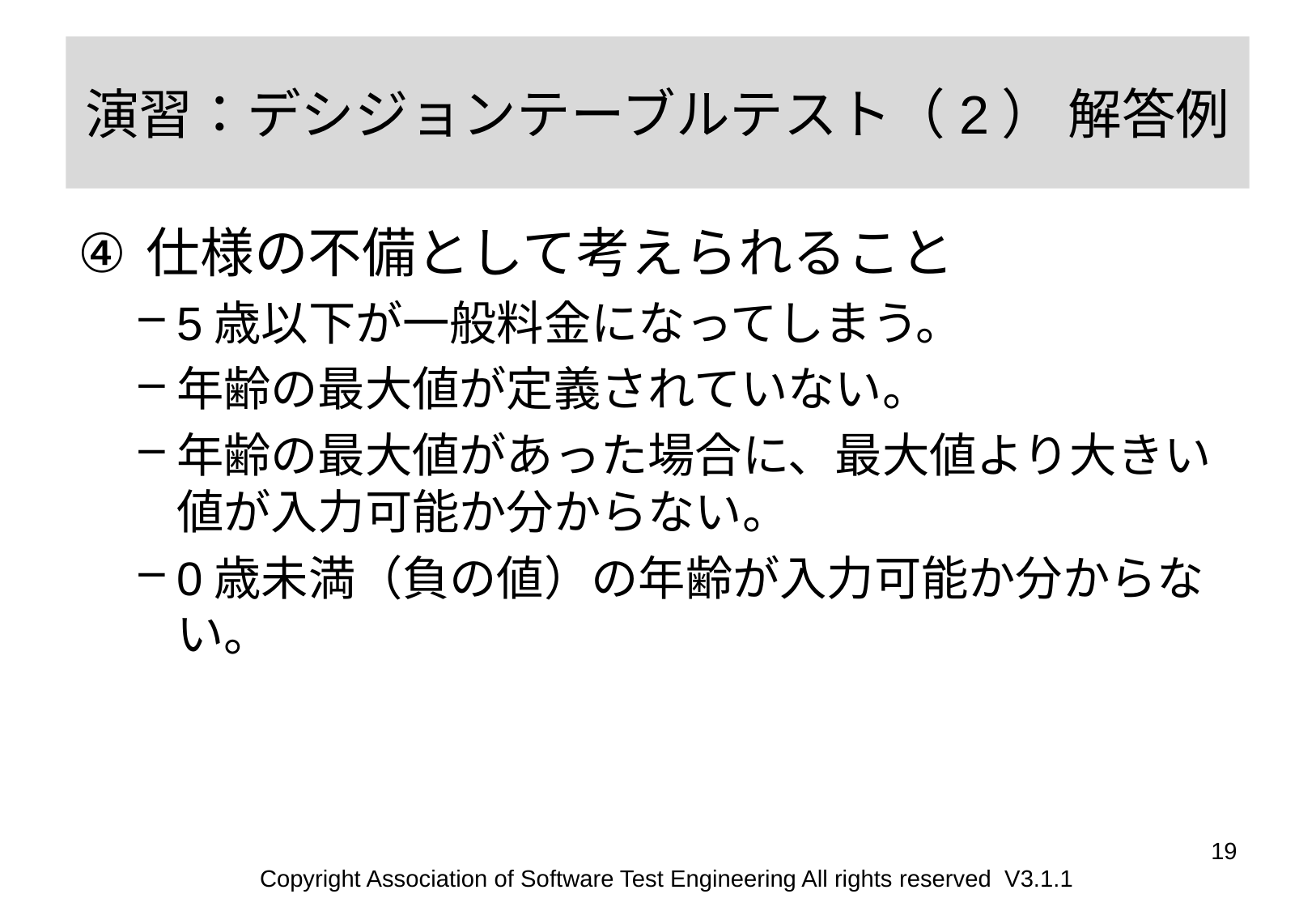

# 演習：デシジョンテーブルテスト（2） 解答例
仕様の不備として考えられること
5歳以下が一般料金になってしまう。
年齢の最大値が定義されていない。
年齢の最大値があった場合に、最大値より大きい値が入力可能か分からない。
0歳未満（負の値）の年齢が入力可能か分からない。
19
Copyright Association of Software Test Engineering All rights reserved  V3.1.1